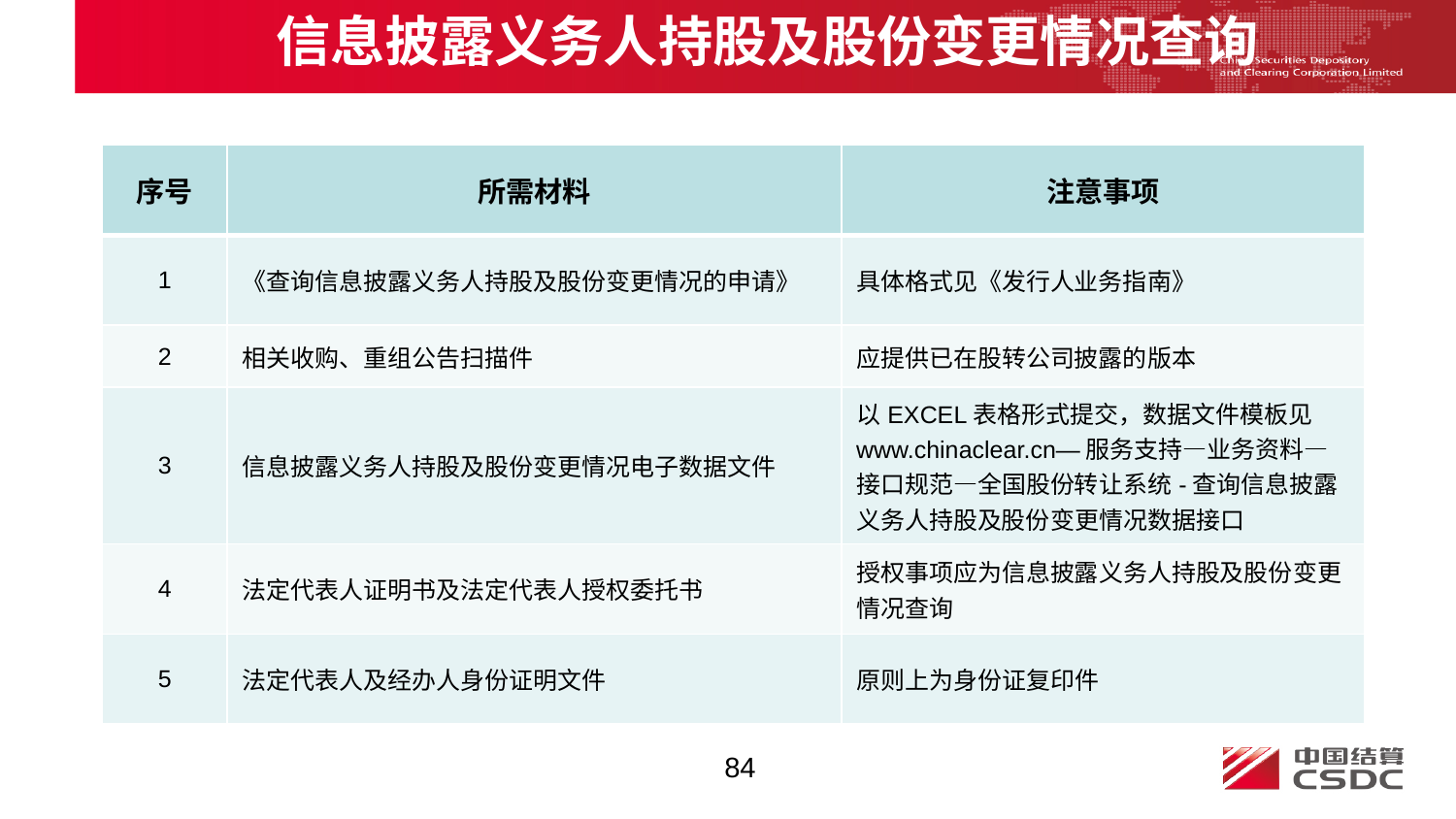

信息披露义务人持股及股份变更情况查询
| 序号 | 所需材料 | 注意事项 |
| --- | --- | --- |
| 1 | 《查询信息披露义务人持股及股份变更情况的申请》 | 具体格式见《发行人业务指南》 |
| 2 | 相关收购、重组公告扫描件 | 应提供已在股转公司披露的版本 |
| 3 | 信息披露义务人持股及股份变更情况电子数据文件 | 以EXCEL表格形式提交，数据文件模板见www.chinaclear.cn—服务支持—业务资料—接口规范—全国股份转让系统-查询信息披露义务人持股及股份变更情况数据接口 |
| 4 | 法定代表人证明书及法定代表人授权委托书 | 授权事项应为信息披露义务人持股及股份变更情况查询 |
| 5 | 法定代表人及经办人身份证明文件 | 原则上为身份证复印件 |
84